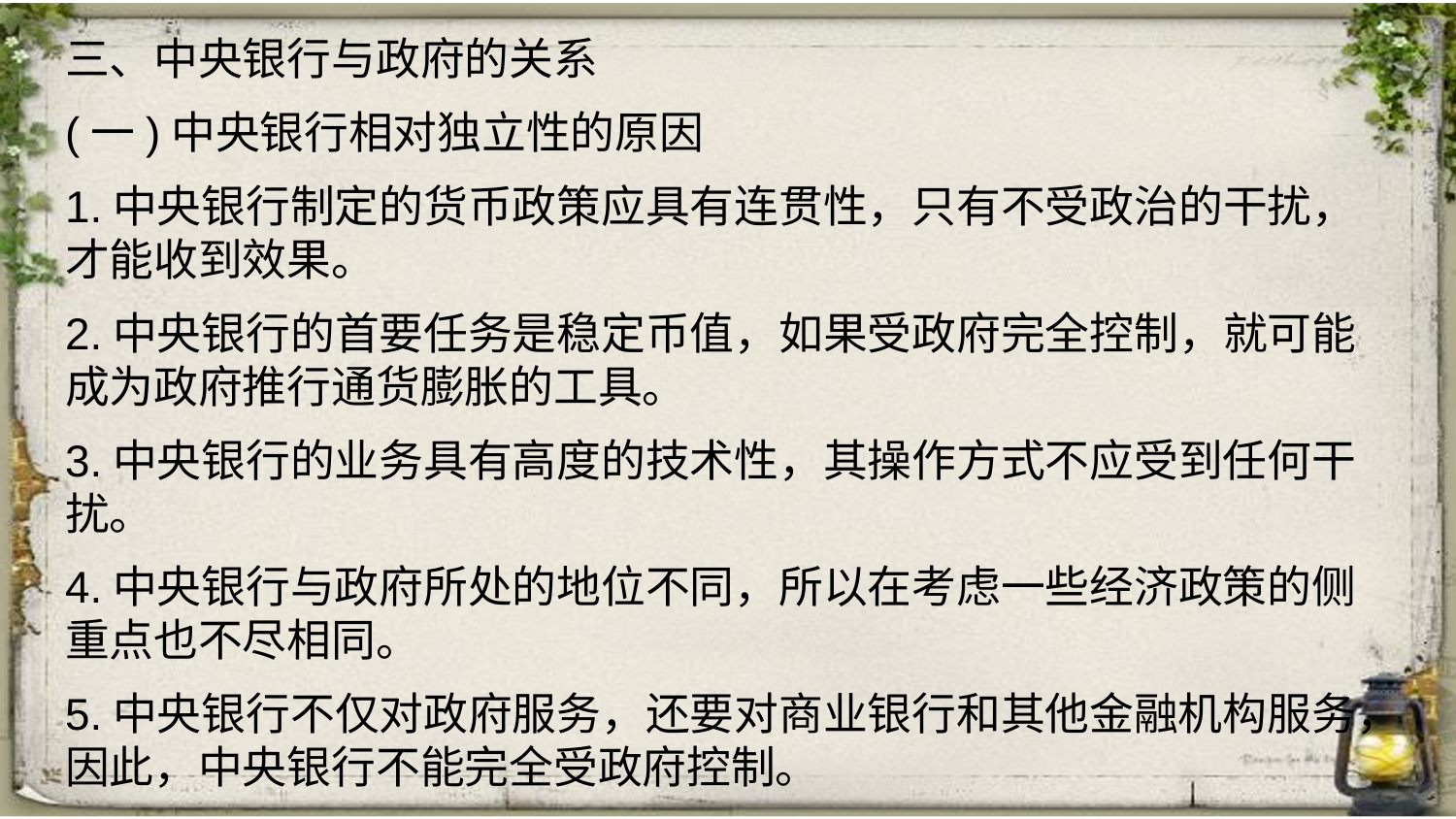

三、中央银行与政府的关系
(一)中央银行相对独立性的原因
1.中央银行制定的货币政策应具有连贯性，只有不受政治的干扰，才能收到效果。
2.中央银行的首要任务是稳定币值，如果受政府完全控制，就可能成为政府推行通货膨胀的工具。
3.中央银行的业务具有高度的技术性，其操作方式不应受到任何干扰。
4.中央银行与政府所处的地位不同，所以在考虑一些经济政策的侧重点也不尽相同。
5.中央银行不仅对政府服务，还要对商业银行和其他金融机构服务，因此，中央银行不能完全受政府控制。